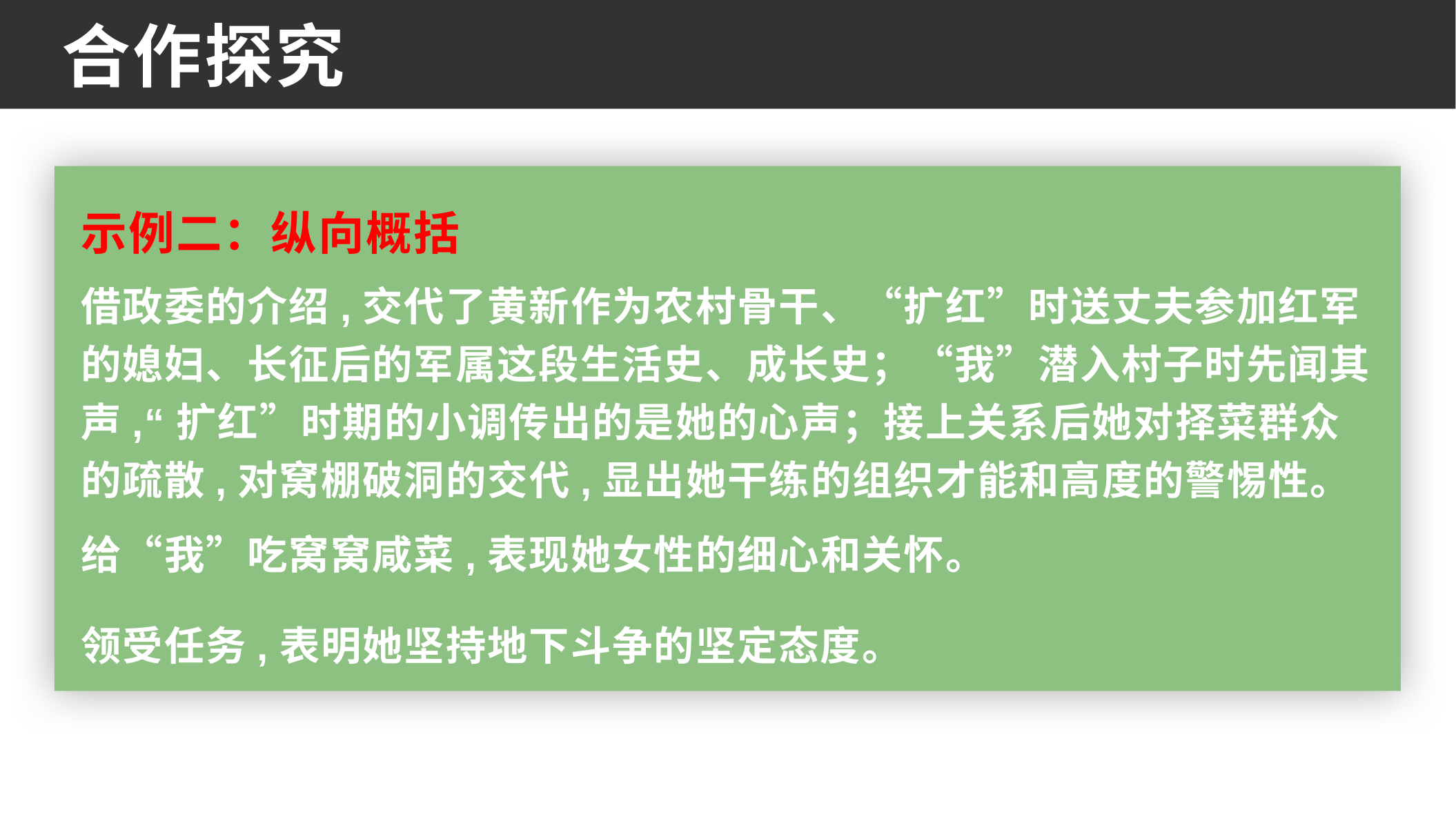

合作探究

示例二：纵向概括
借政委的介绍,交代了黄新作为农村骨干、“扩红”时送丈夫参加红军的媳妇、长征后的军属这段生活史、成长史；“我”潜入村子时先闻其声,“扩红”时期的小调传出的是她的心声；接上关系后她对择菜群众的疏散,对窝棚破洞的交代,显出她干练的组织才能和高度的警惕性。
给“我”吃窝窝咸菜,表现她女性的细心和关怀。
领受任务,表明她坚持地下斗争的坚定态度。